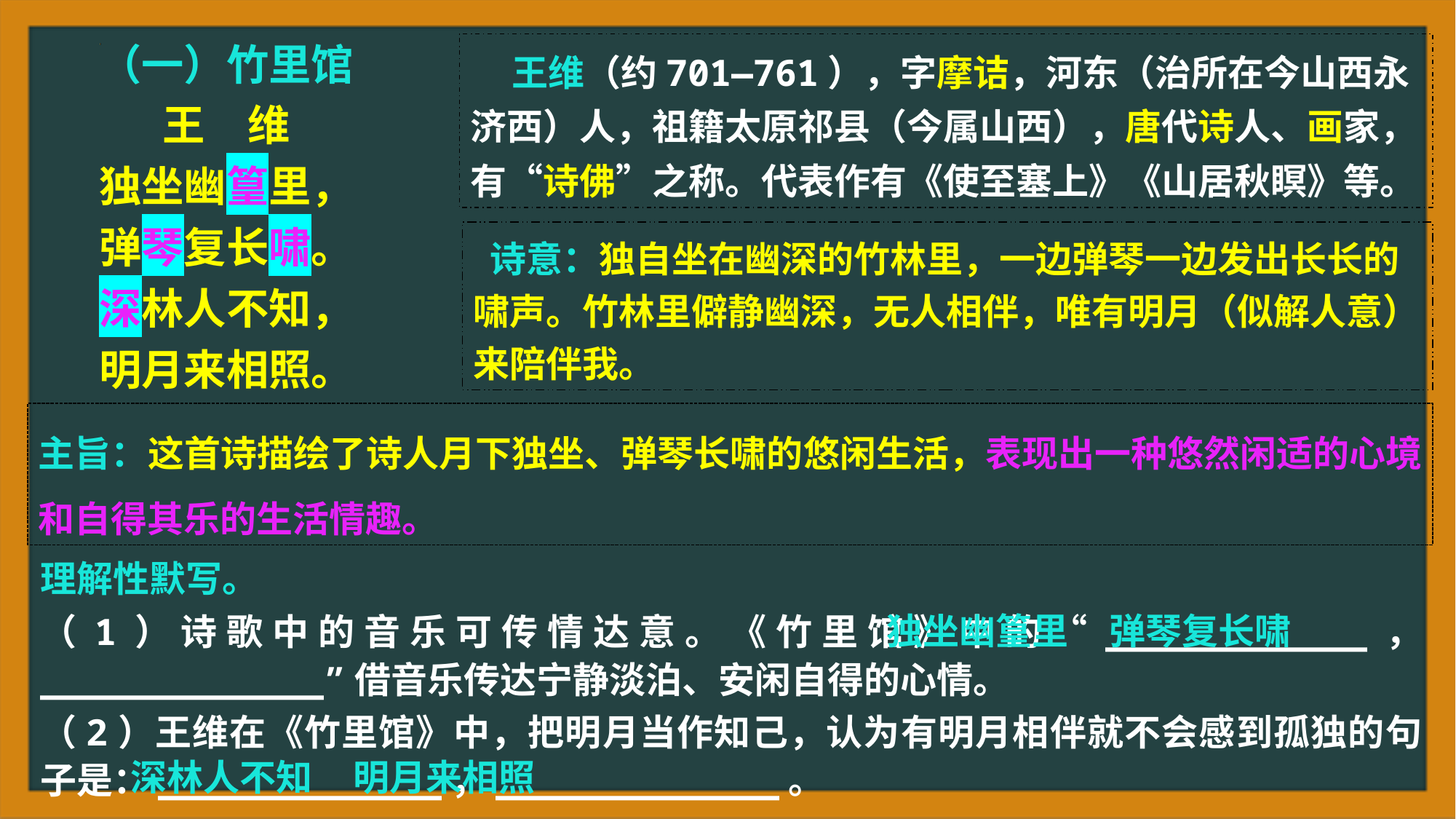

（一）竹里馆
王　维
独坐幽篁里，
弹琴复长啸。
深林人不知，
明月来相照。
    王维（约701—761），字摩诘，河东（治所在今山西永济西）人，祖籍太原祁县（今属山西），唐代诗人、画家，有“诗佛”之称。代表作有《使至塞上》《山居秋瞑》等。
 诗意：独自坐在幽深的竹林里，一边弹琴一边发出长长的啸声。竹林里僻静幽深，无人相伴，唯有明月（似解人意）来陪伴我。
主旨：这首诗描绘了诗人月下独坐、弹琴长啸的悠闲生活，表现出一种悠然闲适的心境和自得其乐的生活情趣。
理解性默写。
（1）诗歌中的音乐可传情达意。《竹里馆》中的“____________， _____________”借音乐传达宁静淡泊、安闲自得的心情。
（2）王维在《竹里馆》中，把明月当作知己，认为有明月相伴就不会感到孤独的句子是：_____________，_____________。
独坐幽篁里     弹琴复长啸
深林人不知     明月来相照